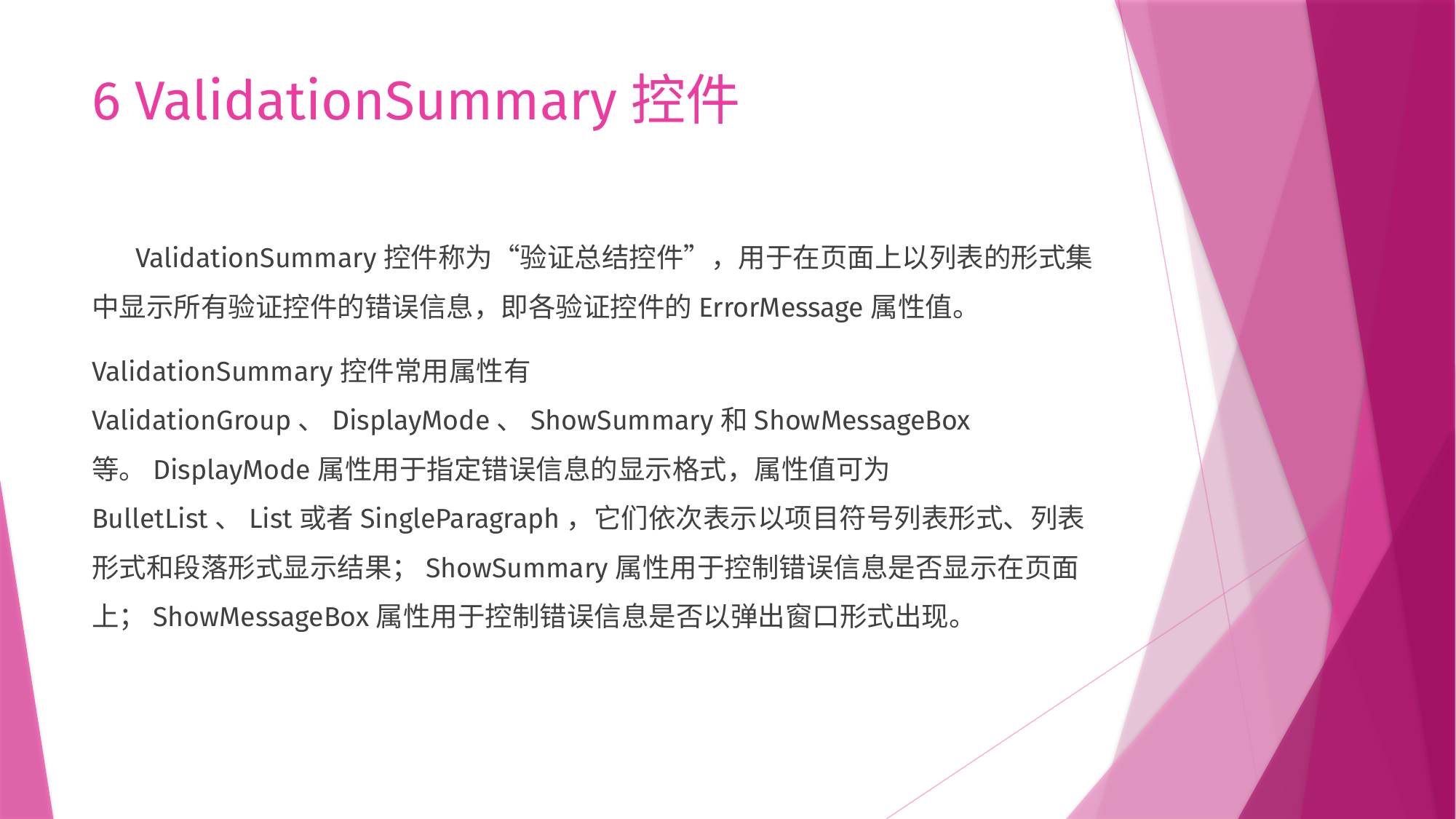

# 6 ValidationSummary控件
      ValidationSummary控件称为“验证总结控件”，用于在页面上以列表的形式集中显示所有验证控件的错误信息，即各验证控件的ErrorMessage属性值。
ValidationSummary控件常用属性有ValidationGroup、DisplayMode、ShowSummary和ShowMessageBox等。DisplayMode属性用于指定错误信息的显示格式，属性值可为BulletList、List或者SingleParagraph，它们依次表示以项目符号列表形式、列表形式和段落形式显示结果；ShowSummary属性用于控制错误信息是否显示在页面上；ShowMessageBox属性用于控制错误信息是否以弹出窗口形式出现。